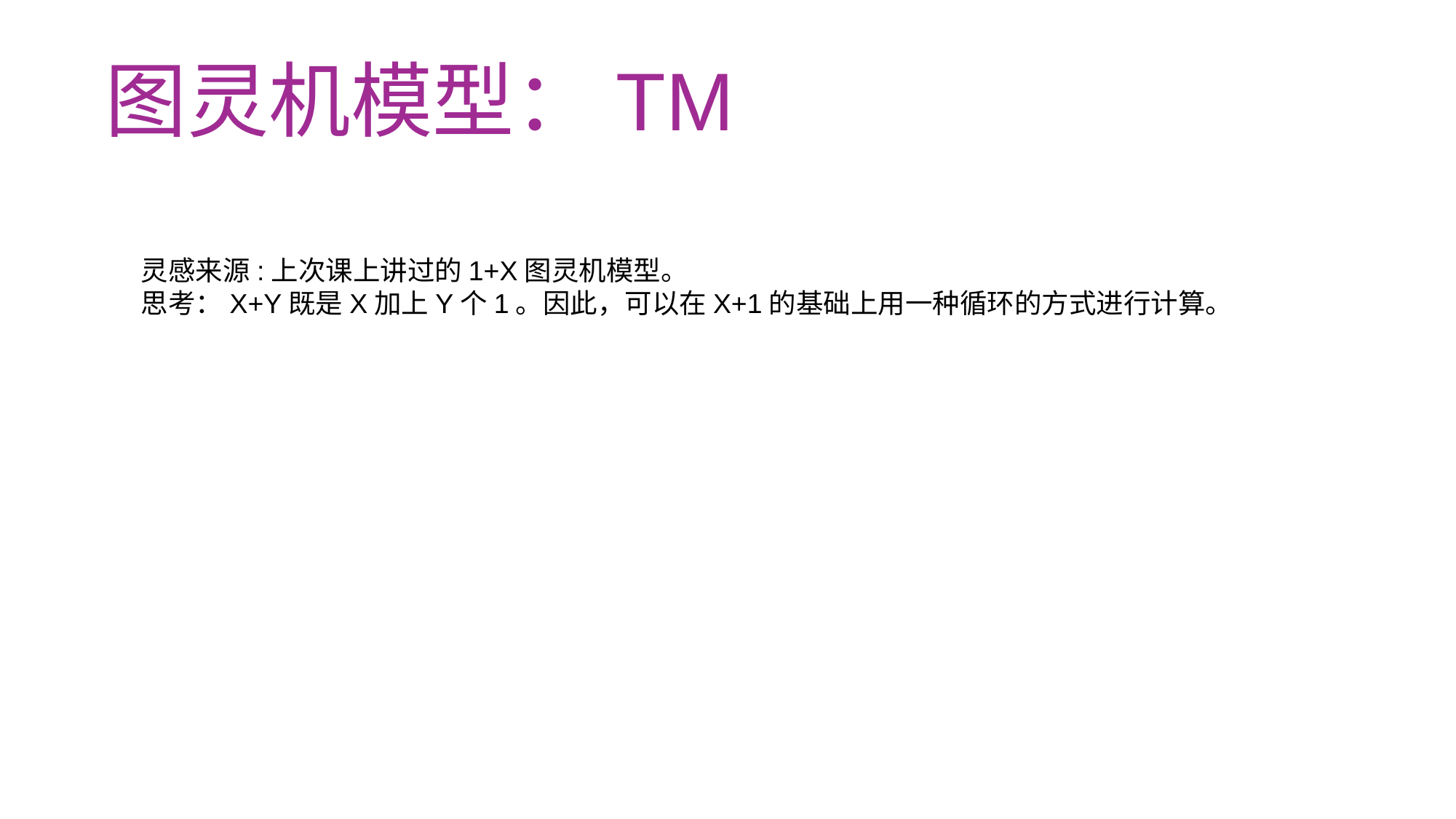

#
图灵机模型：TM
灵感来源:上次课上讲过的1+X图灵机模型。
思考：X+Y既是X加上Y个1。因此，可以在X+1的基础上用一种循环的方式进行计算。